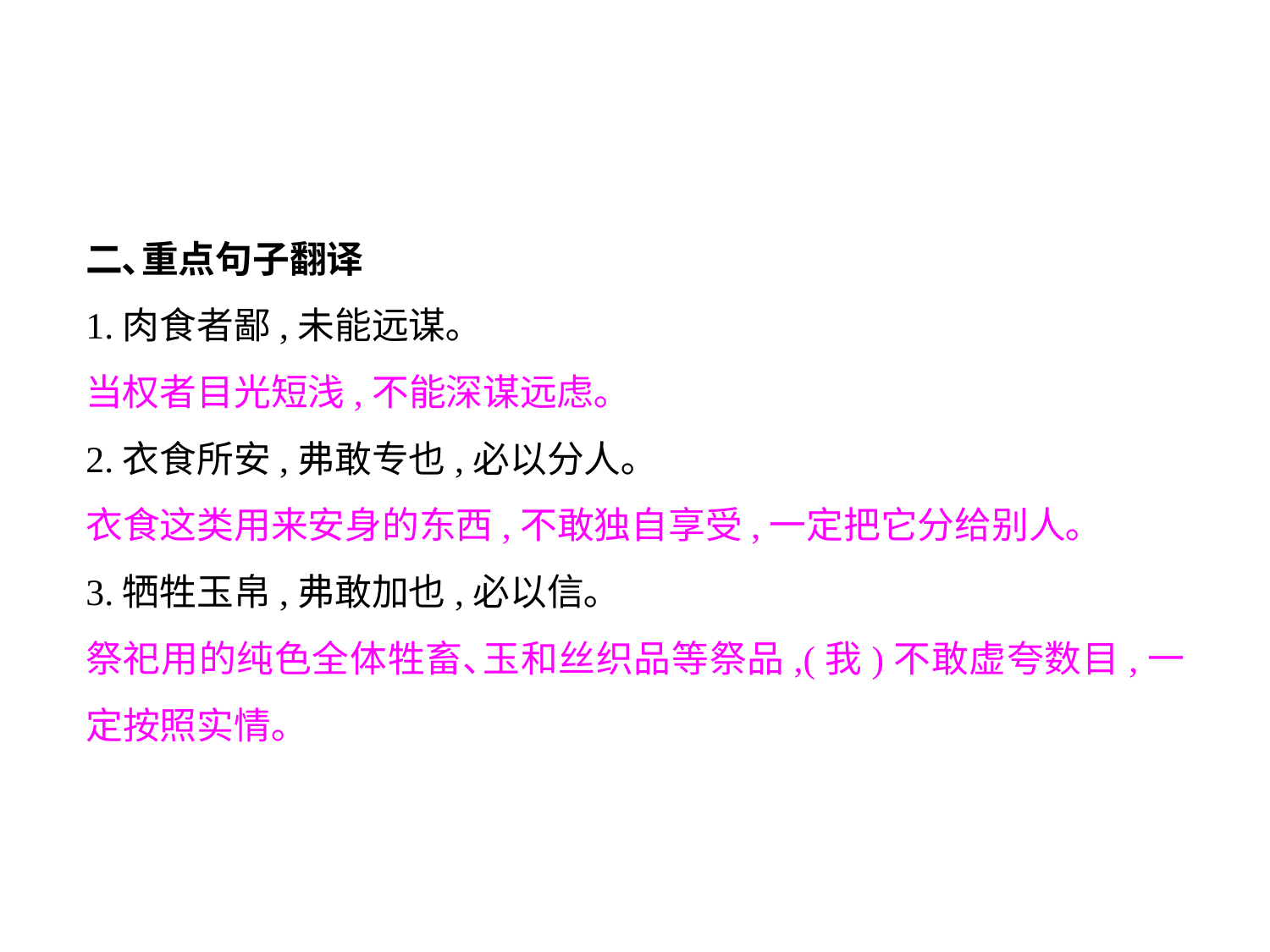

二､重点句子翻译
1.肉食者鄙,未能远谋｡
当权者目光短浅,不能深谋远虑｡
2.衣食所安,弗敢专也,必以分人｡
衣食这类用来安身的东西,不敢独自享受,一定把它分给别人｡
3.牺牲玉帛,弗敢加也,必以信｡
祭祀用的纯色全体牲畜､玉和丝织品等祭品,(我)不敢虚夸数目,一定按照实情｡